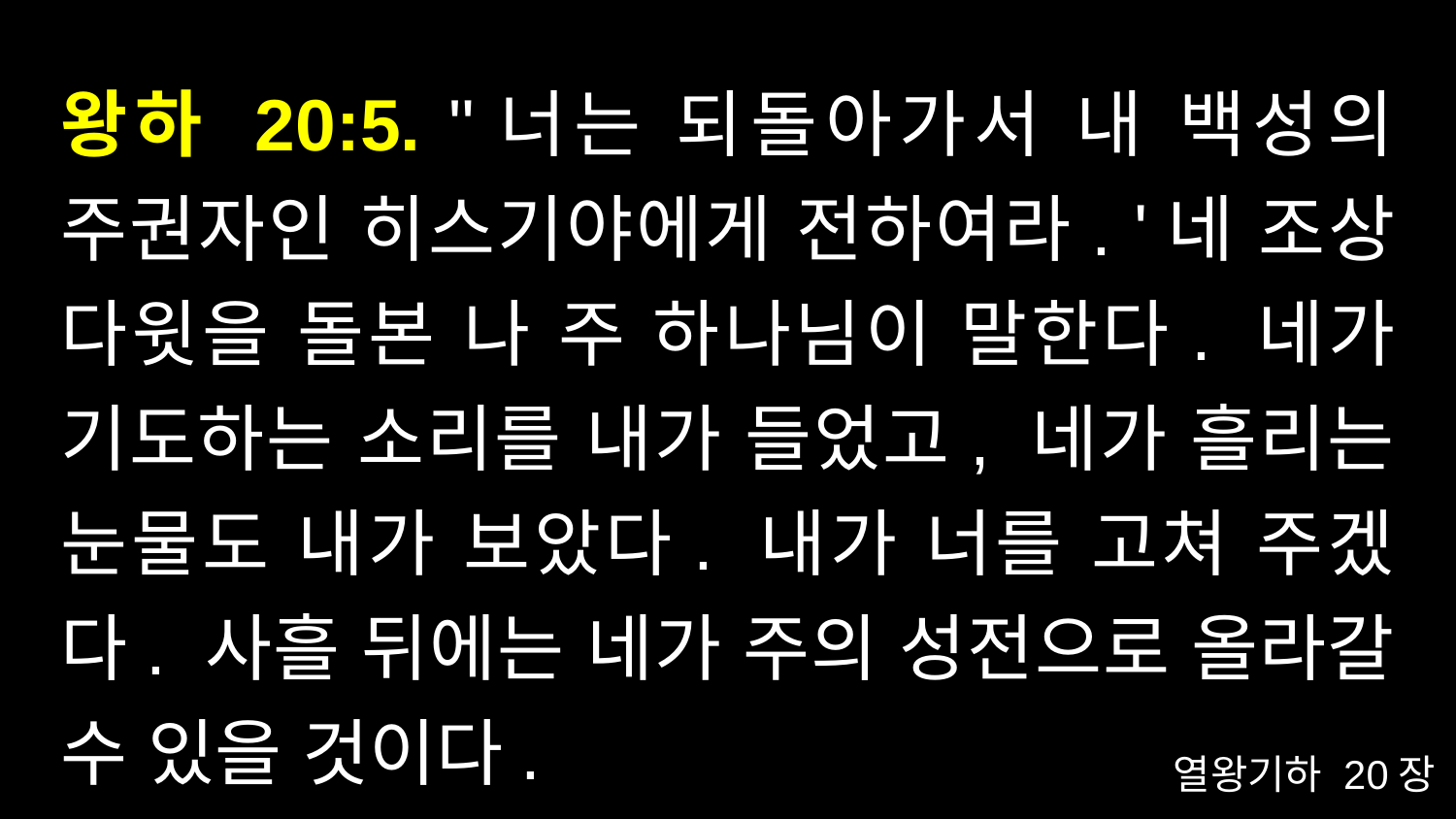

# 왕하 20:5. "너는 되돌아가서 내 백성의 주권자인 히스기야에게 전하여라. '네 조상 다윗을 돌본 나 주 하나님이 말한다. 네가 기도하는 소리를 내가 들었고, 네가 흘리는 눈물도 내가 보았다. 내가 너를 고쳐 주겠다. 사흘 뒤에는 네가 주의 성전으로 올라갈 수 있을 것이다.
열왕기하 20장